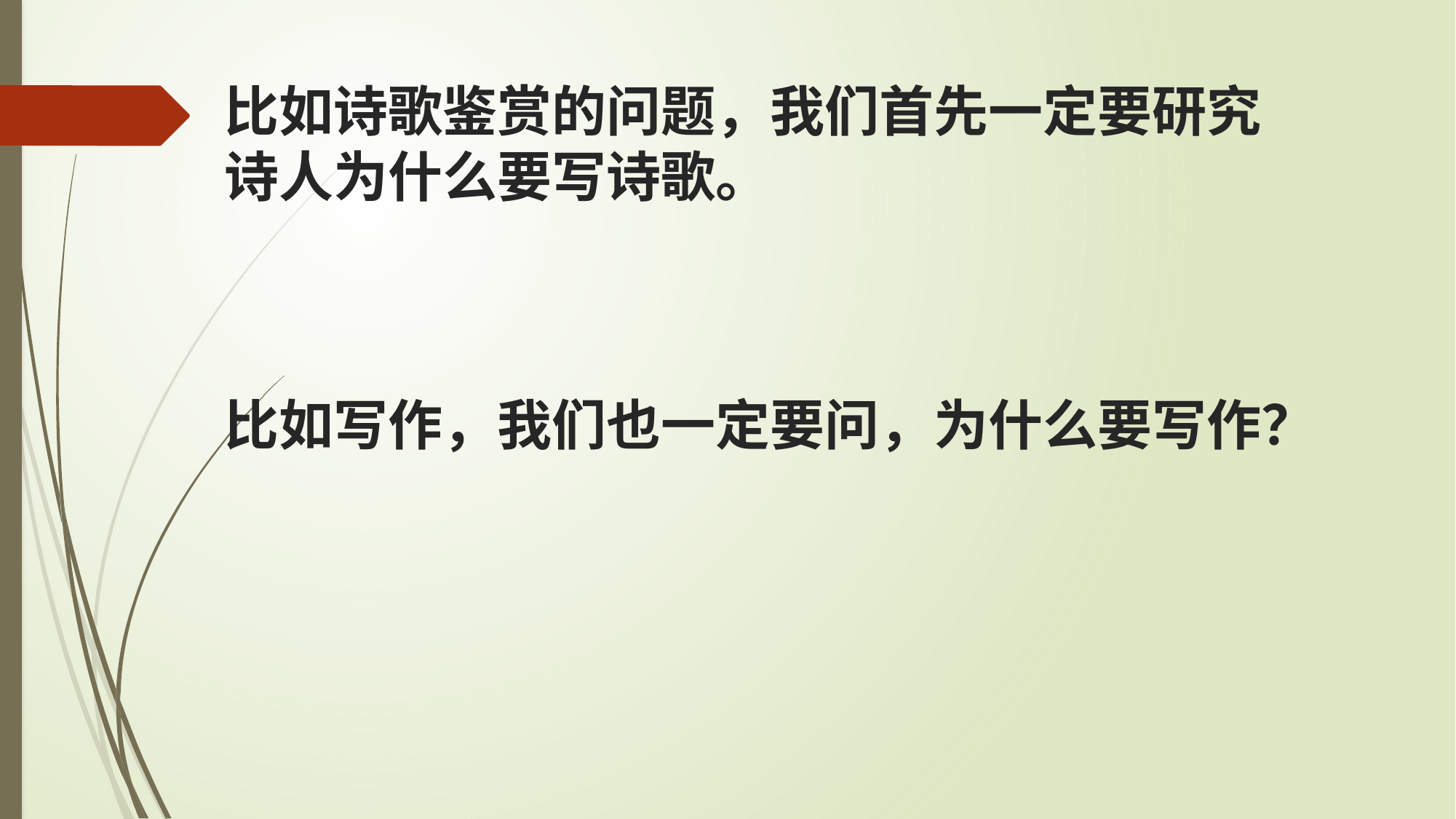

# 比如诗歌鉴赏的问题，我们首先一定要研究诗人为什么要写诗歌。
比如写作，我们也一定要问，为什么要写作？